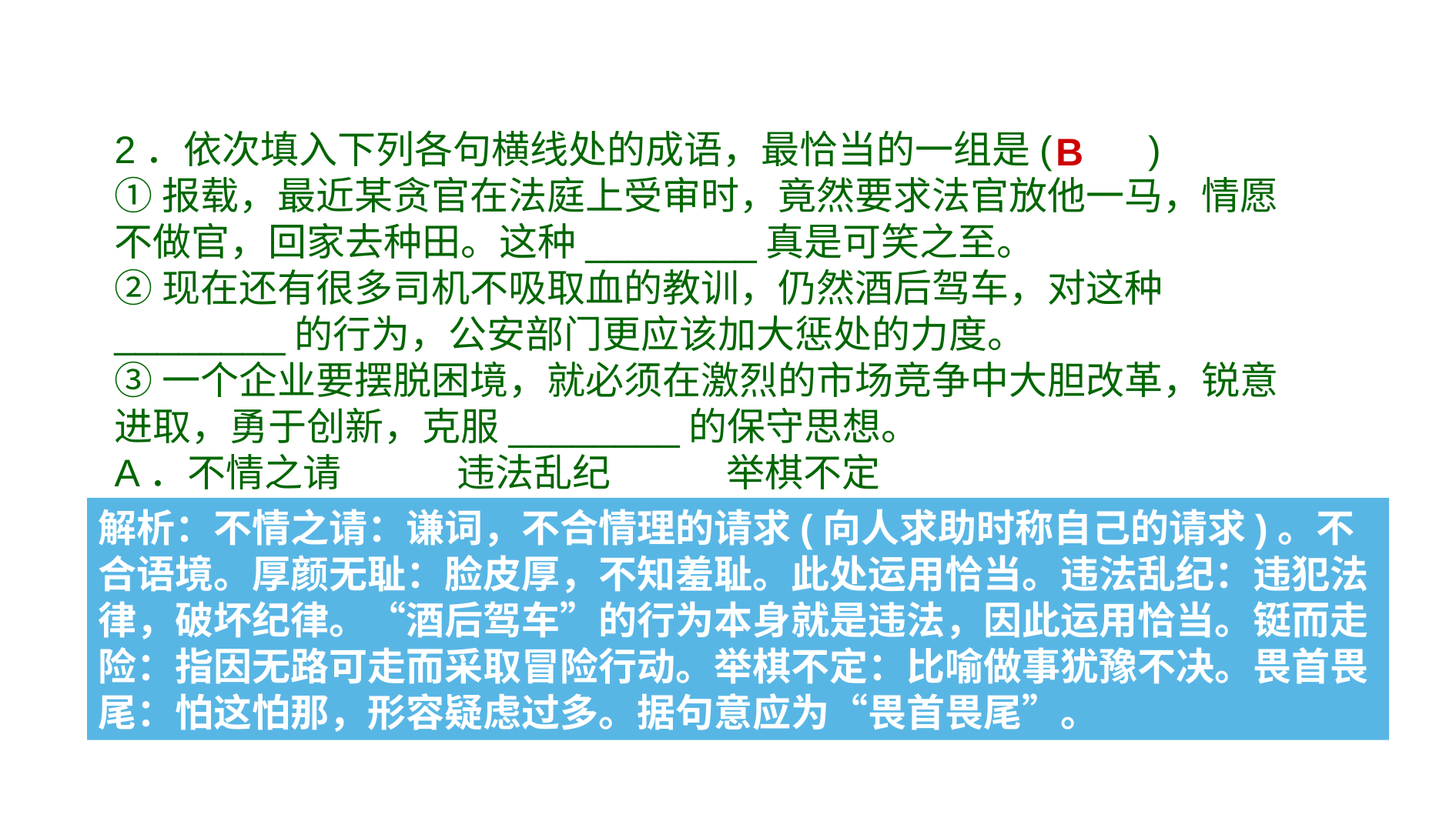

2．依次填入下列各句横线处的成语，最恰当的一组是(　　)
①报载，最近某贪官在法庭上受审时，竟然要求法官放他一马，情愿不做官，回家去种田。这种________真是可笑之至。
②现在还有很多司机不吸取血的教训，仍然酒后驾车，对这种________的行为，公安部门更应该加大惩处的力度。
③一个企业要摆脱困境，就必须在激烈的市场竞争中大胆改革，锐意进取，勇于创新，克服________的保守思想。
A．不情之请　　　违法乱纪　　　举棋不定
B．厚颜无耻　　　违法乱纪　　　畏首畏尾
C．厚颜无耻　　　铤而走险　　　畏首畏尾
D．不情之请　　　铤而走险　　　举棋不定
B
解析：不情之请：谦词，不合情理的请求(向人求助时称自己的请求)。不合语境。厚颜无耻：脸皮厚，不知羞耻。此处运用恰当。违法乱纪：违犯法律，破坏纪律。“酒后驾车”的行为本身就是违法，因此运用恰当。铤而走险：指因无路可走而采取冒险行动。举棋不定：比喻做事犹豫不决。畏首畏尾：怕这怕那，形容疑虑过多。据句意应为“畏首畏尾”。